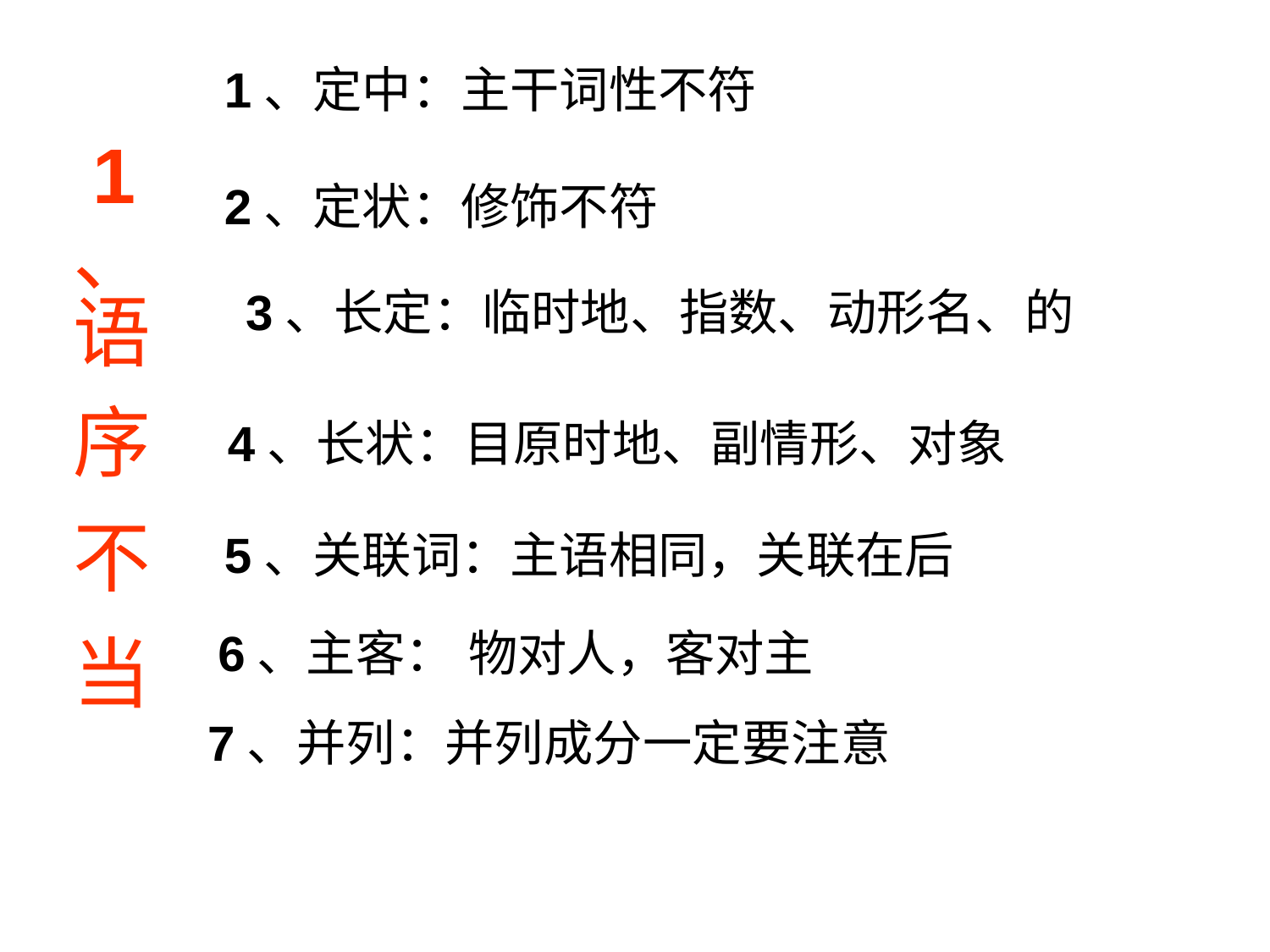

1、定中：主干词性不符
1
、
语
2、定状：修饰不符
3、长定：临时地、指数、动形名、的
序
不
当
4、长状：目原时地、副情形、对象
5、关联词：主语相同，关联在后
6、主客： 物对人，客对主
7、并列：并列成分一定要注意